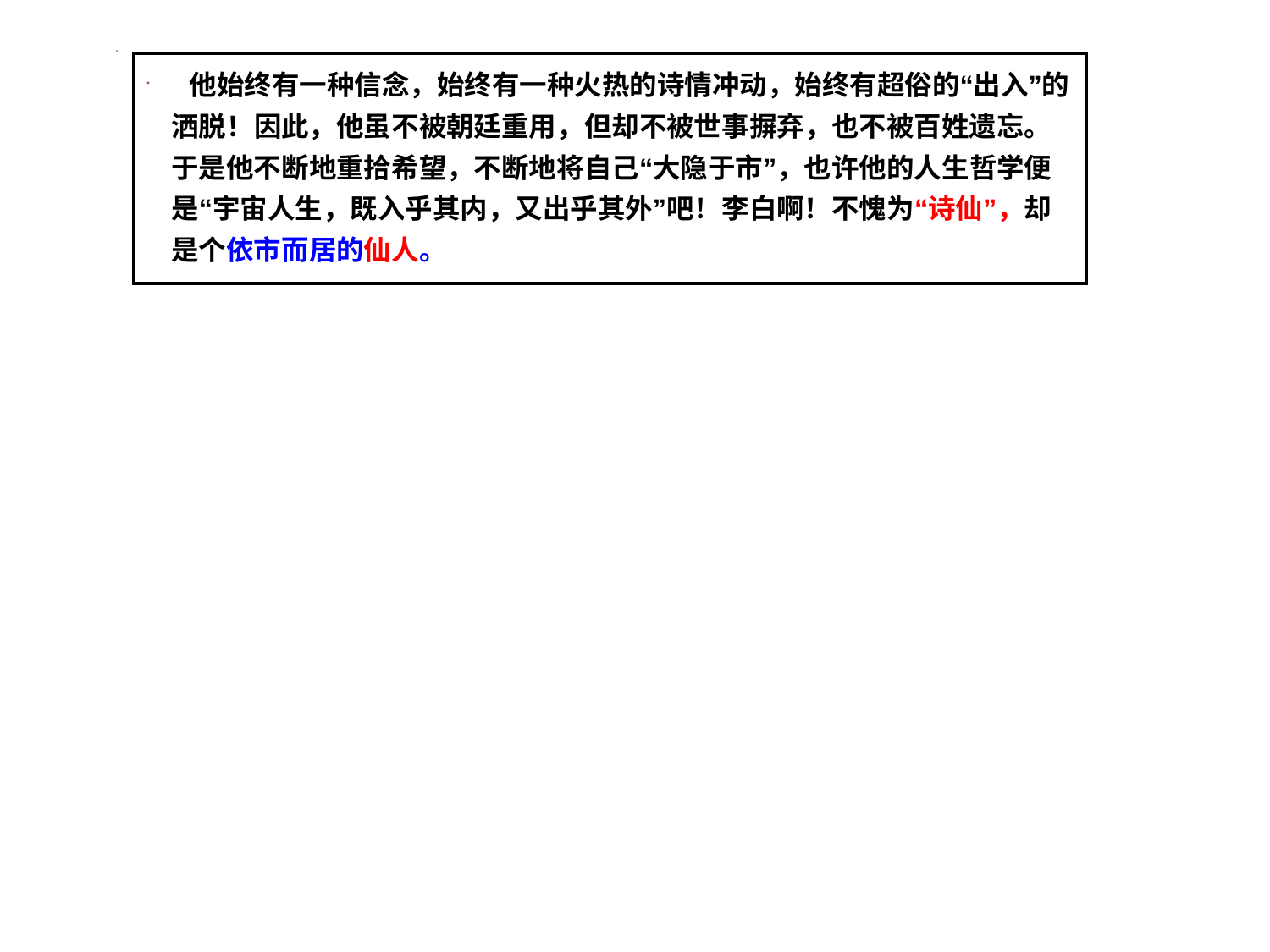

他始终有一种信念，始终有一种火热的诗情冲动，始终有超俗的“出入”的洒脱！因此，他虽不被朝廷重用，但却不被世事摒弃，也不被百姓遗忘。于是他不断地重拾希望，不断地将自己“大隐于市”，也许他的人生哲学便是“宇宙人生，既入乎其内，又出乎其外”吧！李白啊！不愧为“诗仙”，却是个依市而居的仙人。

#